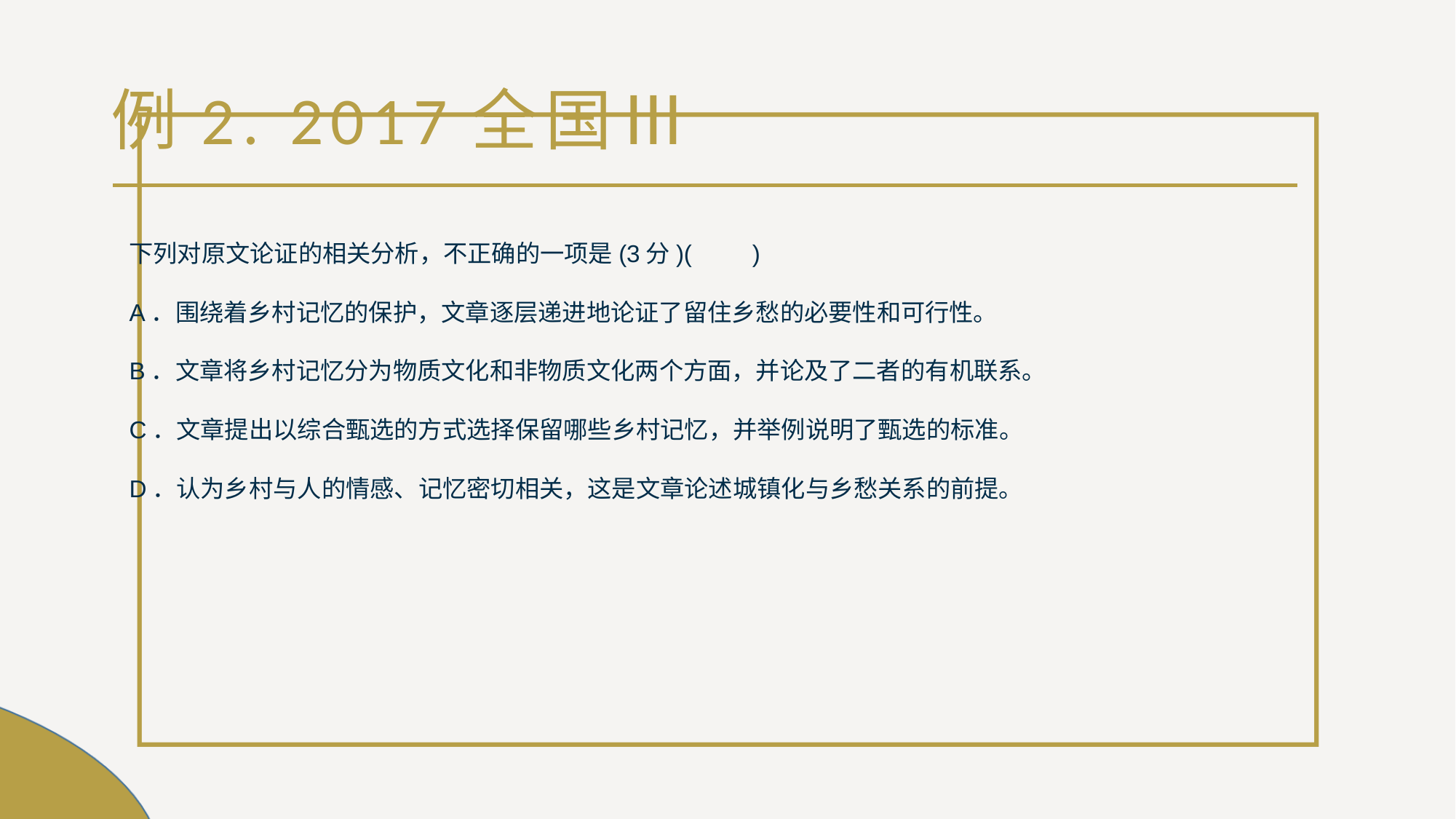

# 例2. 2017全国Ⅲ
下列对原文论证的相关分析，不正确的一项是(3分)(　　)
A．围绕着乡村记忆的保护，文章逐层递进地论证了留住乡愁的必要性和可行性。
B．文章将乡村记忆分为物质文化和非物质文化两个方面，并论及了二者的有机联系。
C．文章提出以综合甄选的方式选择保留哪些乡村记忆，并举例说明了甄选的标准。
D．认为乡村与人的情感、记忆密切相关，这是文章论述城镇化与乡愁关系的前提。